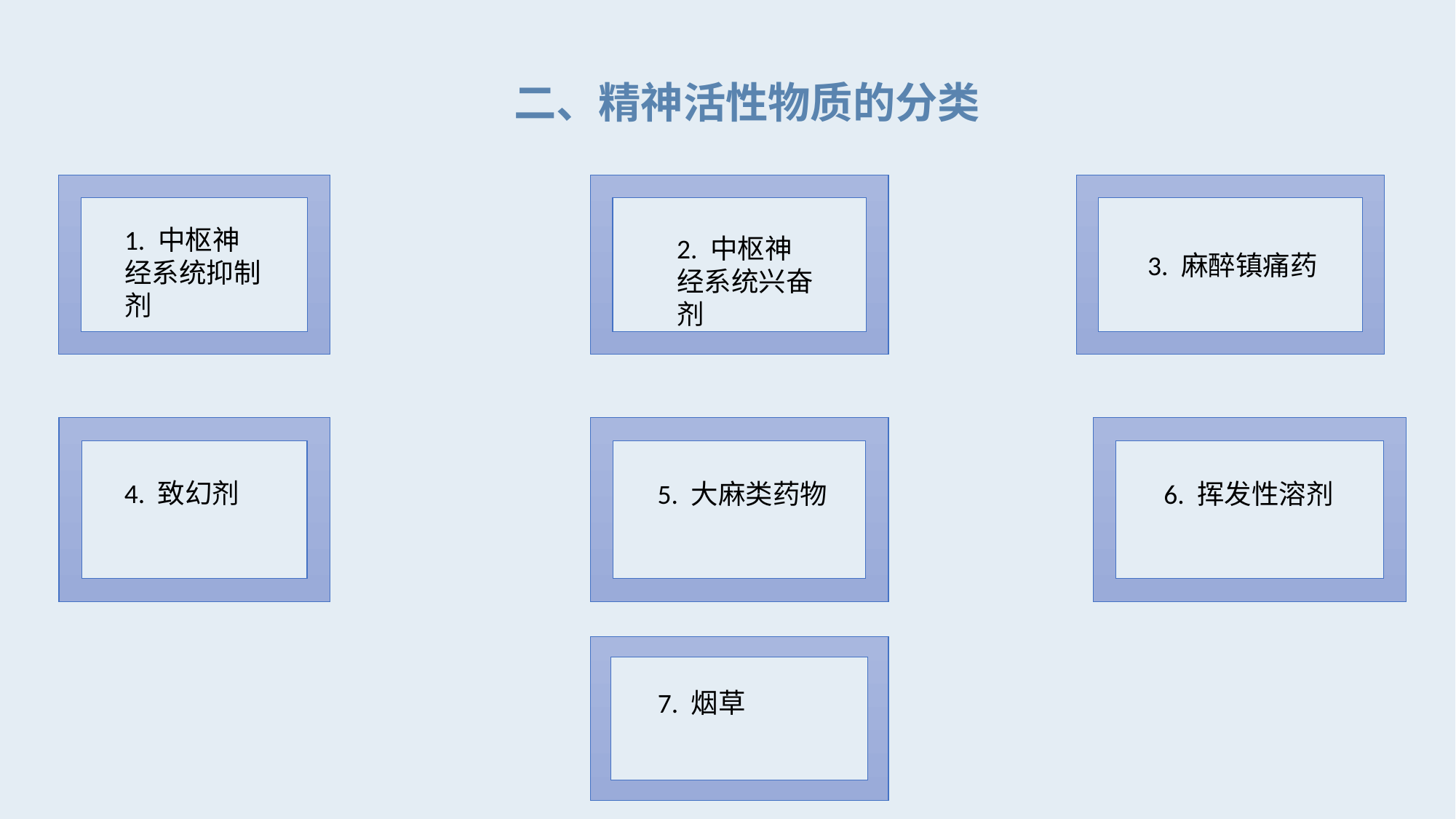

二、精神活性物质的分类

1. 中枢神经系统抑制剂
2. 中枢神经系统兴奋剂
3. 麻醉镇痛药

4. 致幻剂
5. 大麻类药物
6. 挥发性溶剂

7. 烟草